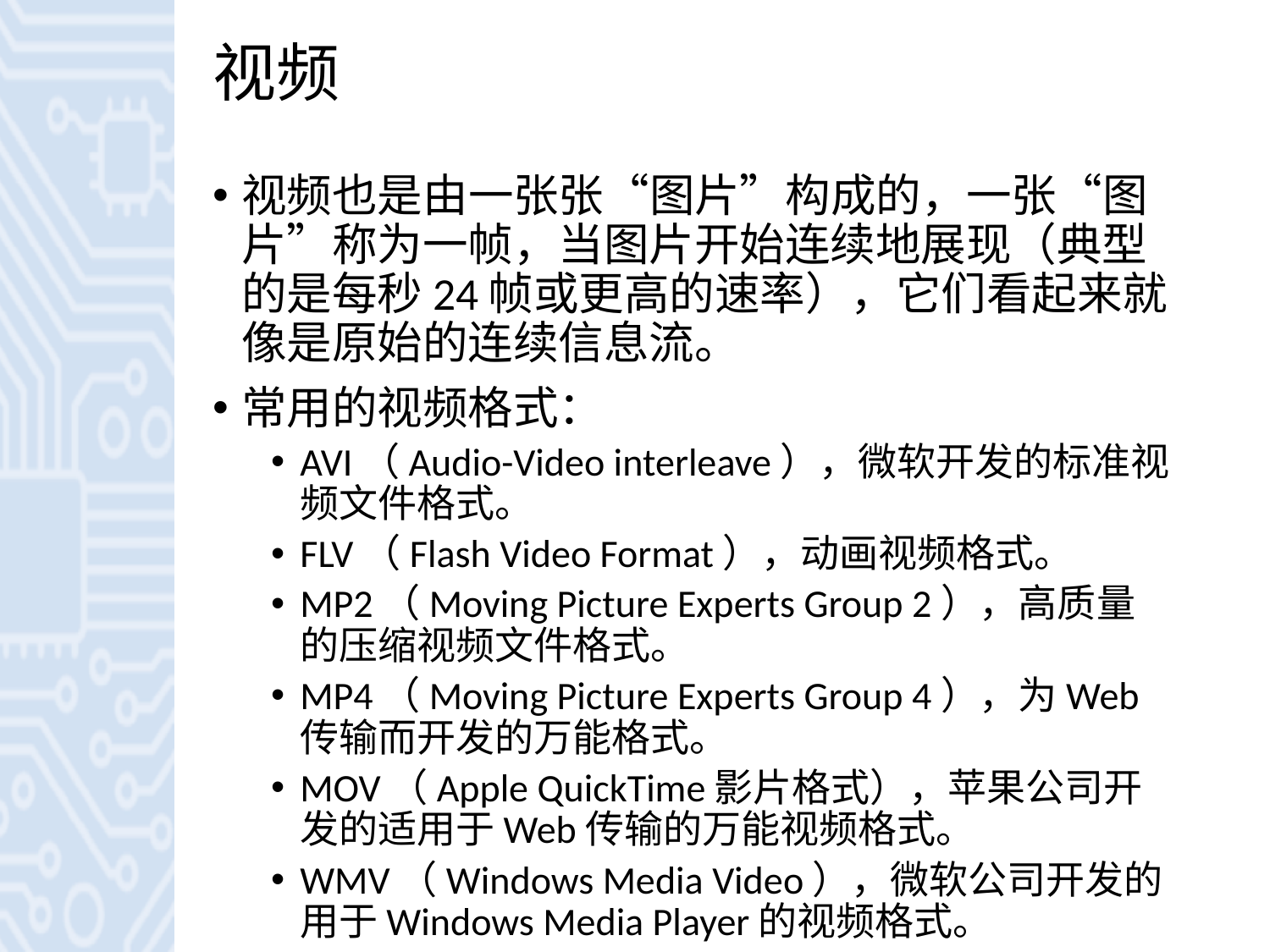

# 视频
视频也是由一张张“图片”构成的，一张“图片”称为一帧，当图片开始连续地展现（典型的是每秒24帧或更高的速率），它们看起来就像是原始的连续信息流。
常用的视频格式：
AVI（Audio-Video interleave），微软开发的标准视频文件格式。
FLV（Flash Video Format），动画视频格式。
MP2（Moving Picture Experts Group 2），高质量的压缩视频文件格式。
MP4（Moving Picture Experts Group 4），为Web传输而开发的万能格式。
MOV（Apple QuickTime影片格式），苹果公司开发的适用于Web传输的万能视频格式。
WMV（Windows Media Video），微软公司开发的用于Windows Media Player的视频格式。